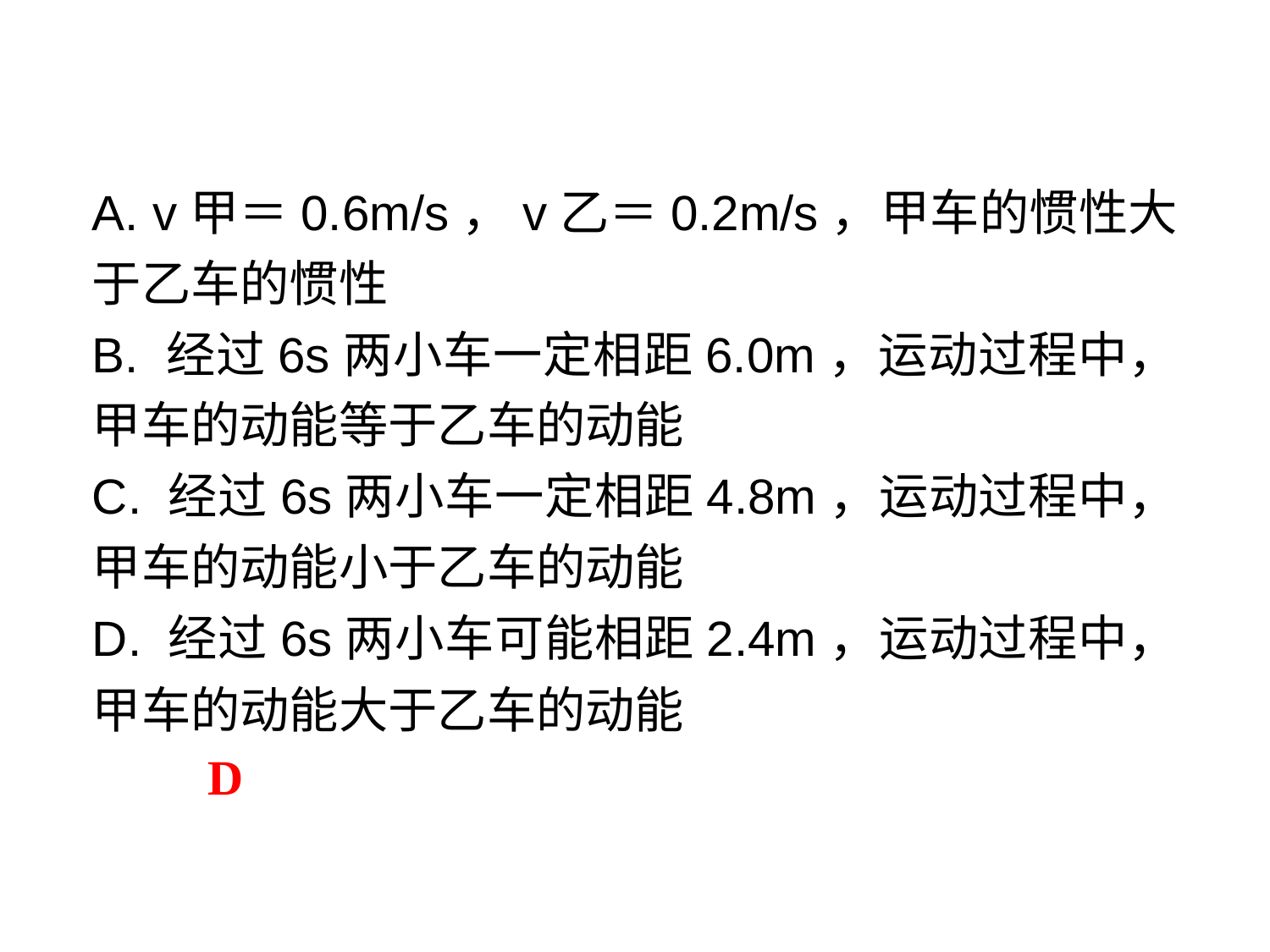

A. v甲＝0.6m/s，v乙＝0.2m/s，甲车的惯性大于乙车的惯性
B. 经过6s两小车一定相距6.0m，运动过程中，甲车的动能等于乙车的动能
C. 经过6s两小车一定相距4.8m，运动过程中，甲车的动能小于乙车的动能
D. 经过6s两小车可能相距2.4m，运动过程中，甲车的动能大于乙车的动能
D